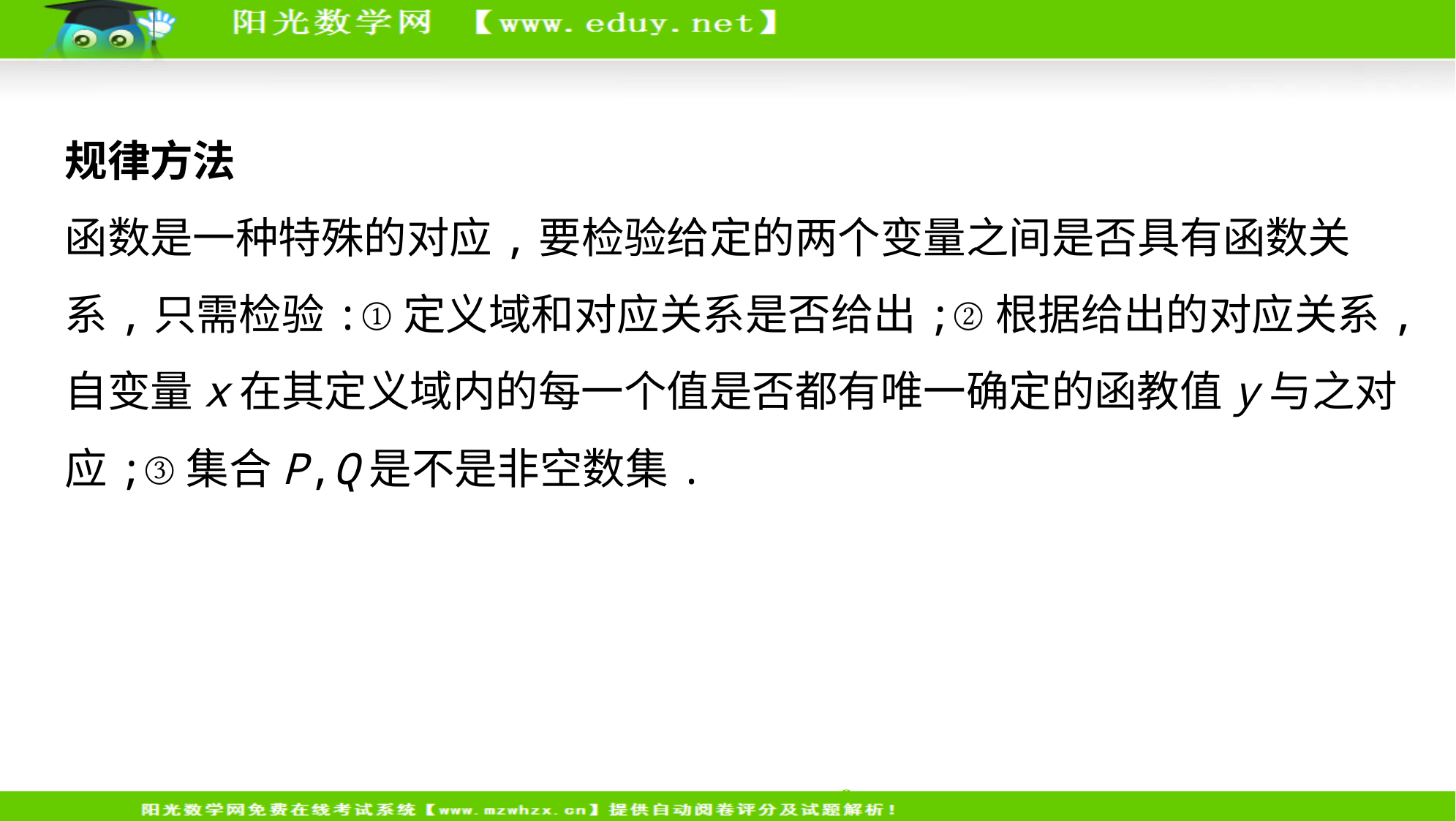

规律方法
函数是一种特殊的对应,要检验给定的两个变量之间是否具有函数关
系,只需检验:①定义域和对应关系是否给出;②根据给出的对应关系,
自变量x在其定义域内的每一个值是否都有唯一确定的函教值y与之对
应;③集合P,Q是不是非空数集.